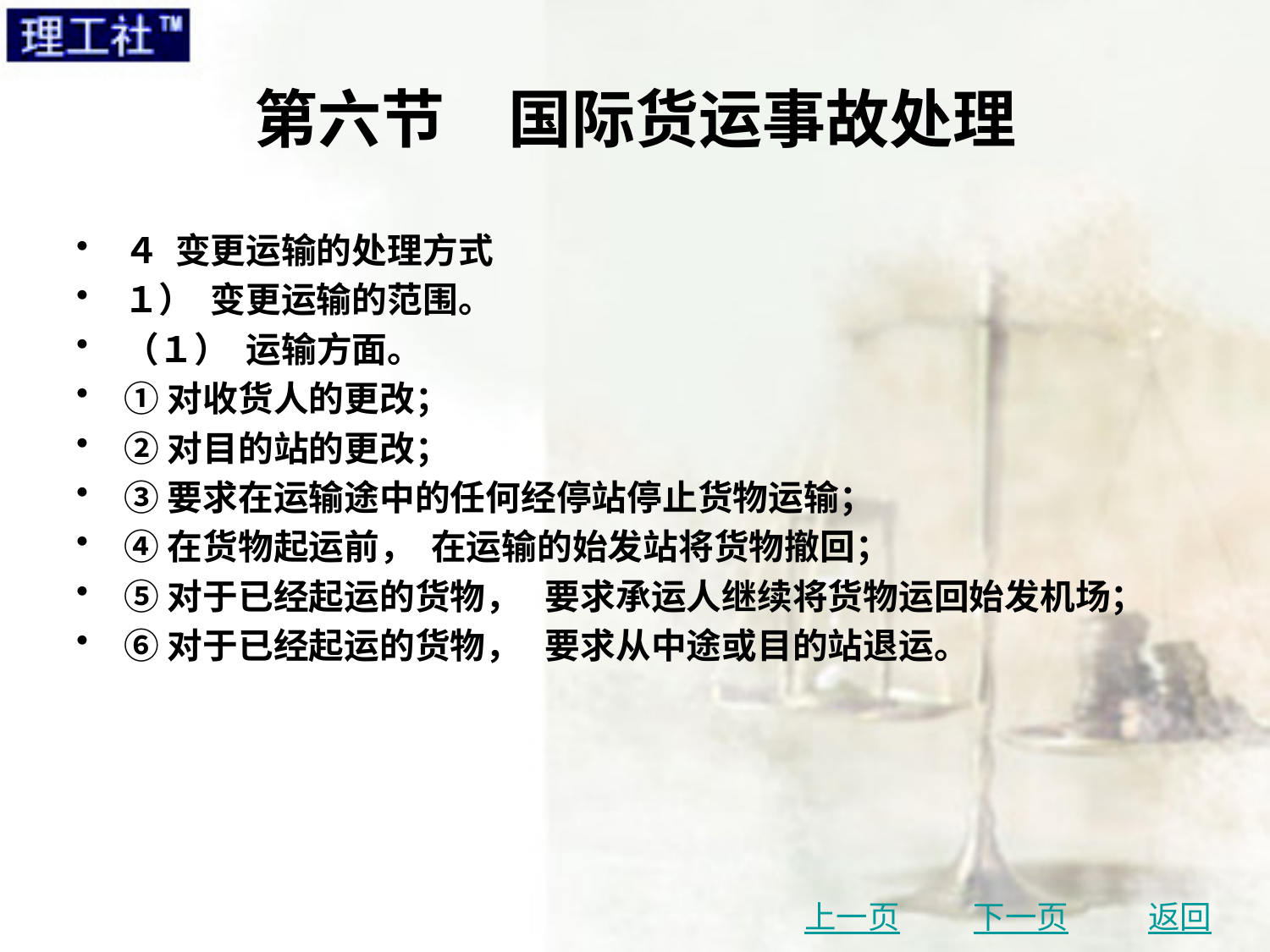

# 第六节　国际货运事故处理
４  变更运输的处理方式
１）  变更运输的范围。
（１）  运输方面。
①对收货人的更改；
②对目的站的更改；
③要求在运输途中的任何经停站停止货物运输；
④在货物起运前，  在运输的始发站将货物撤回；
⑤对于已经起运的货物，   要求承运人继续将货物运回始发机场；
⑥对于已经起运的货物，   要求从中途或目的站退运。

上一页
下一页
返回